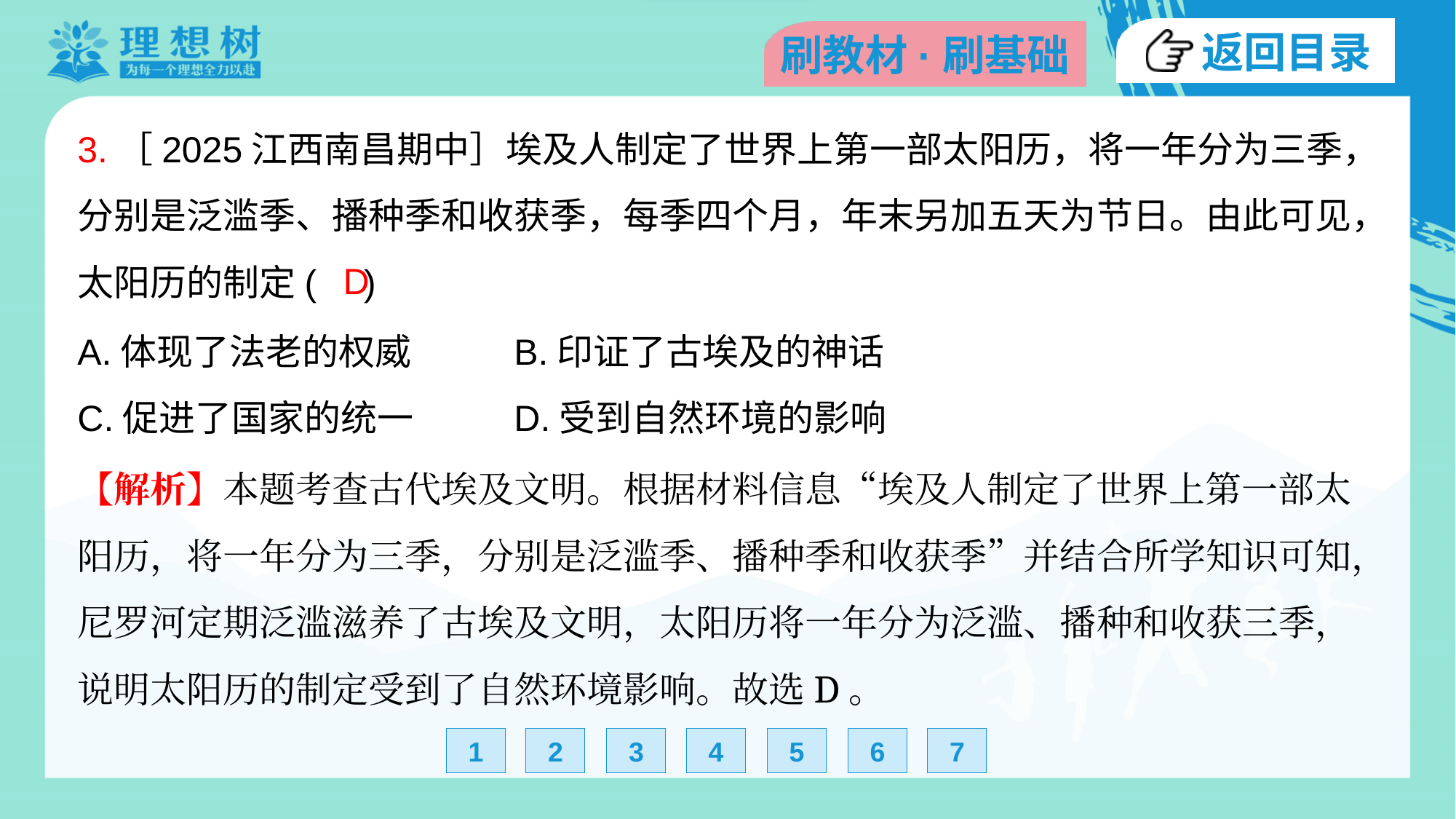

3.［2025江西南昌期中］埃及人制定了世界上第一部太阳历，将一年分为三季，
分别是泛滥季、播种季和收获季，每季四个月，年末另加五天为节日。由此可见，
太阳历的制定(     )
D
A.体现了法老的权威	B.印证了古埃及的神话
C.促进了国家的统一	D.受到自然环境的影响
【解析】本题考查古代埃及文明。根据材料信息“埃及人制定了世界上第一部太
阳历，将一年分为三季，分别是泛滥季、播种季和收获季”并结合所学知识可知，
尼罗河定期泛滥滋养了古埃及文明，太阳历将一年分为泛滥、播种和收获三季，
说明太阳历的制定受到了自然环境影响。故选D。